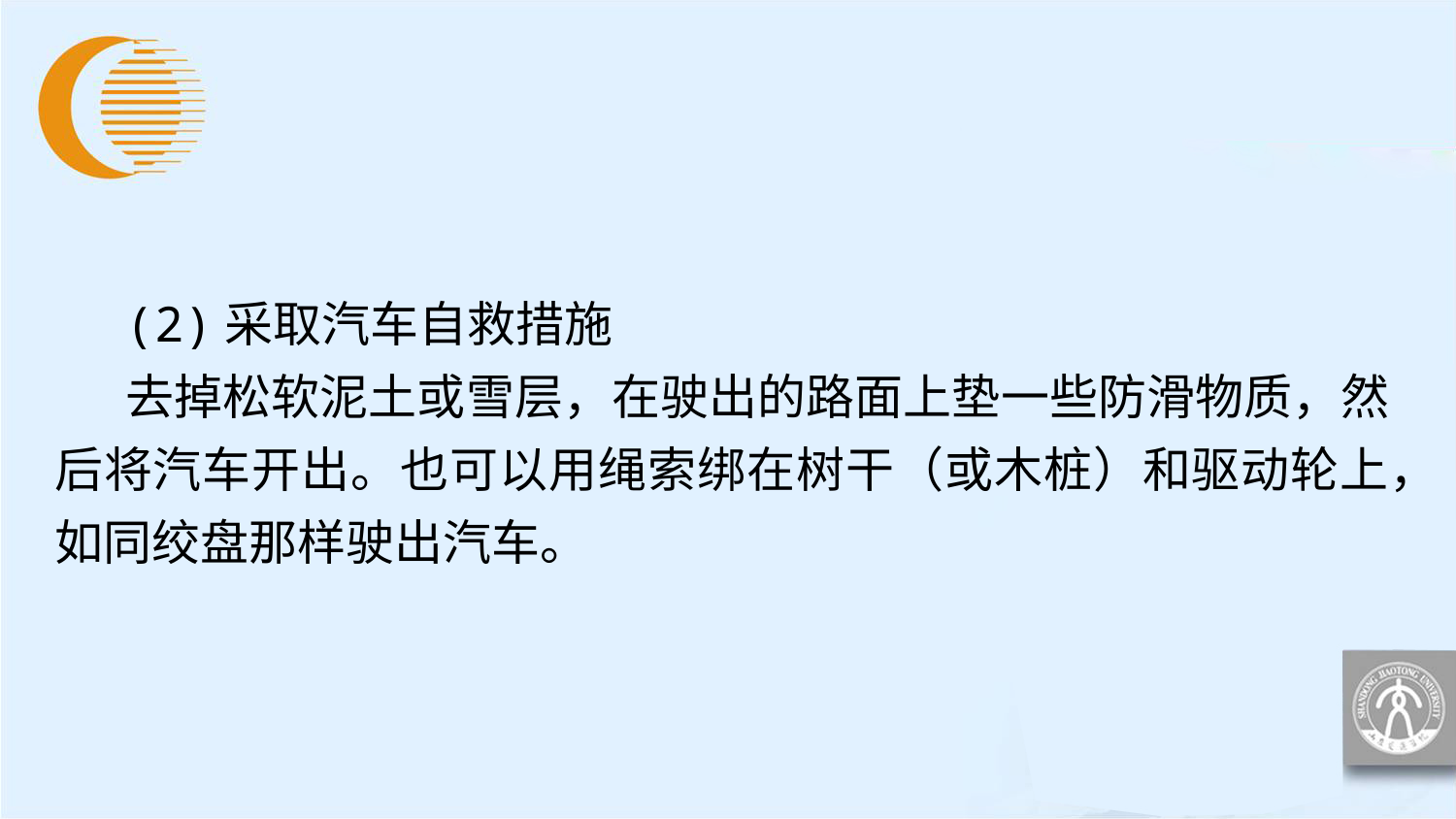

(2)采取汽车自救措施
去掉松软泥土或雪层，在驶出的路面上垫一些防滑物质，然后将汽车开出。也可以用绳索绑在树干（或木桩）和驱动轮上，如同绞盘那样驶出汽车。